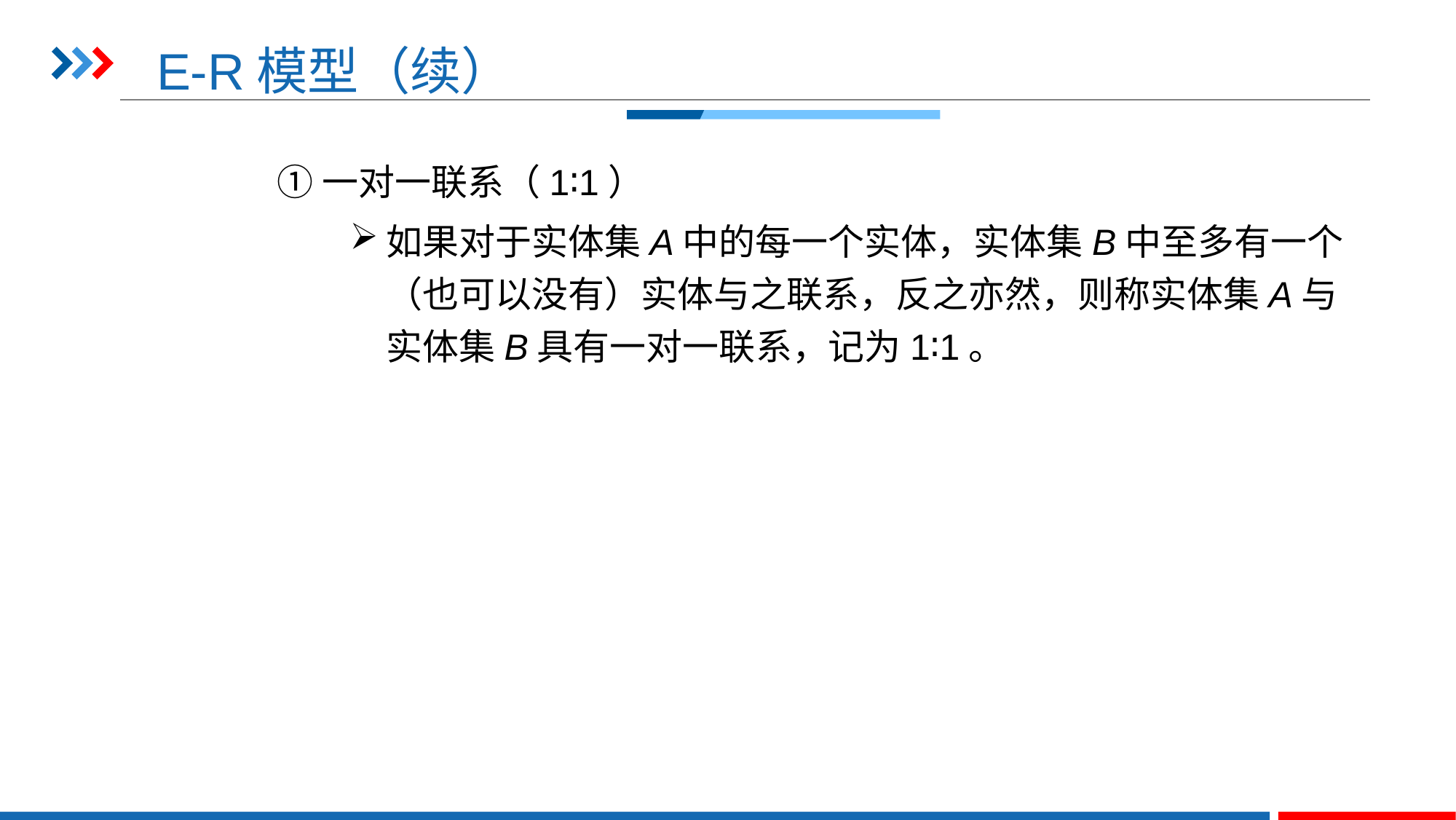

E-R模型（续）

①一对一联系（1∶1）
如果对于实体集A中的每一个实体，实体集B中至多有一个（也可以没有）实体与之联系，反之亦然，则称实体集A与实体集B具有一对一联系，记为1∶1。